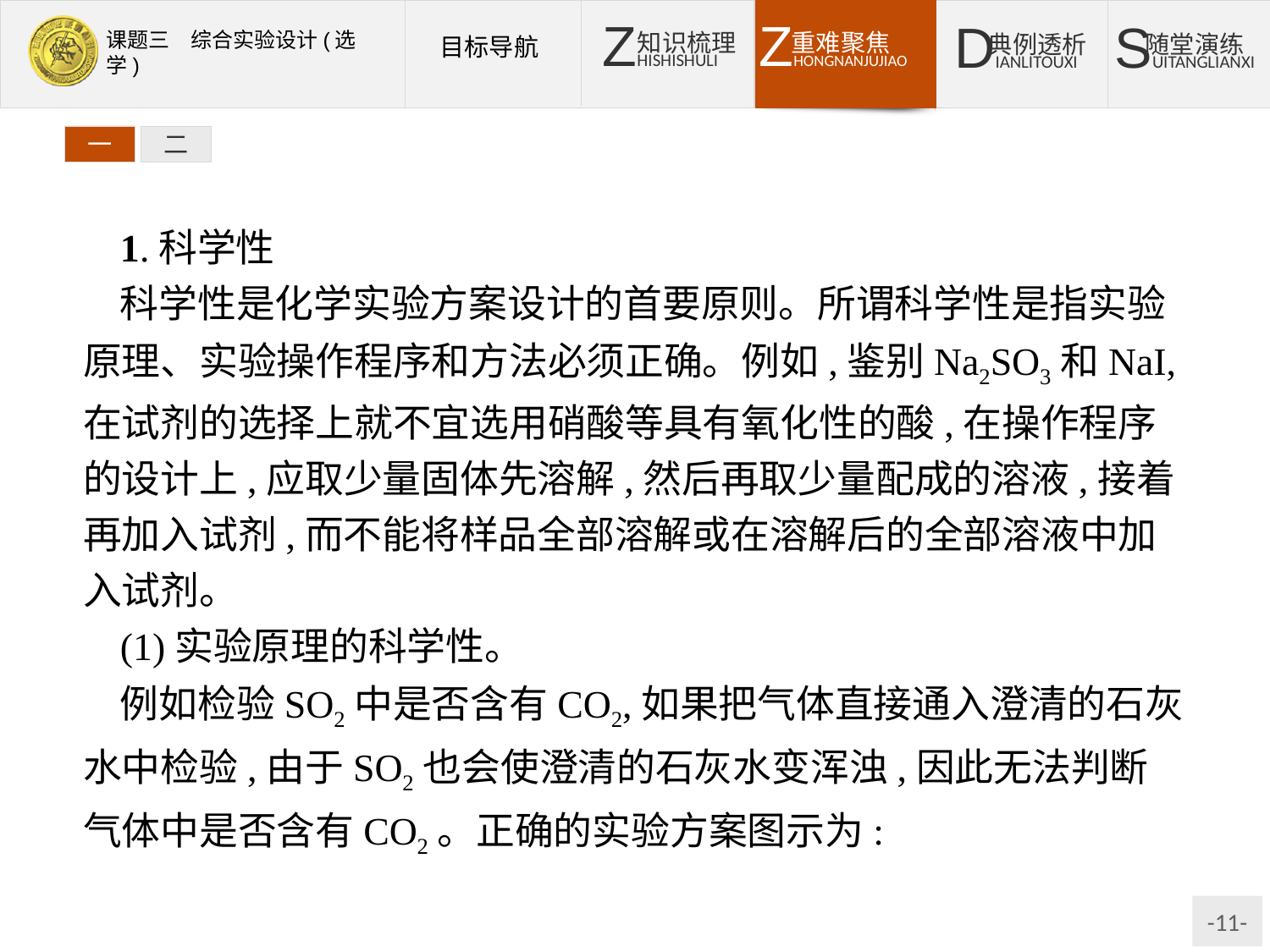

一
二
1.科学性
科学性是化学实验方案设计的首要原则。所谓科学性是指实验原理、实验操作程序和方法必须正确。例如,鉴别Na2SO3和NaI,在试剂的选择上就不宜选用硝酸等具有氧化性的酸,在操作程序的设计上,应取少量固体先溶解,然后再取少量配成的溶液,接着再加入试剂,而不能将样品全部溶解或在溶解后的全部溶液中加入试剂。
(1)实验原理的科学性。
例如检验SO2中是否含有CO2,如果把气体直接通入澄清的石灰水中检验,由于SO2也会使澄清的石灰水变浑浊,因此无法判断气体中是否含有CO2。正确的实验方案图示为: